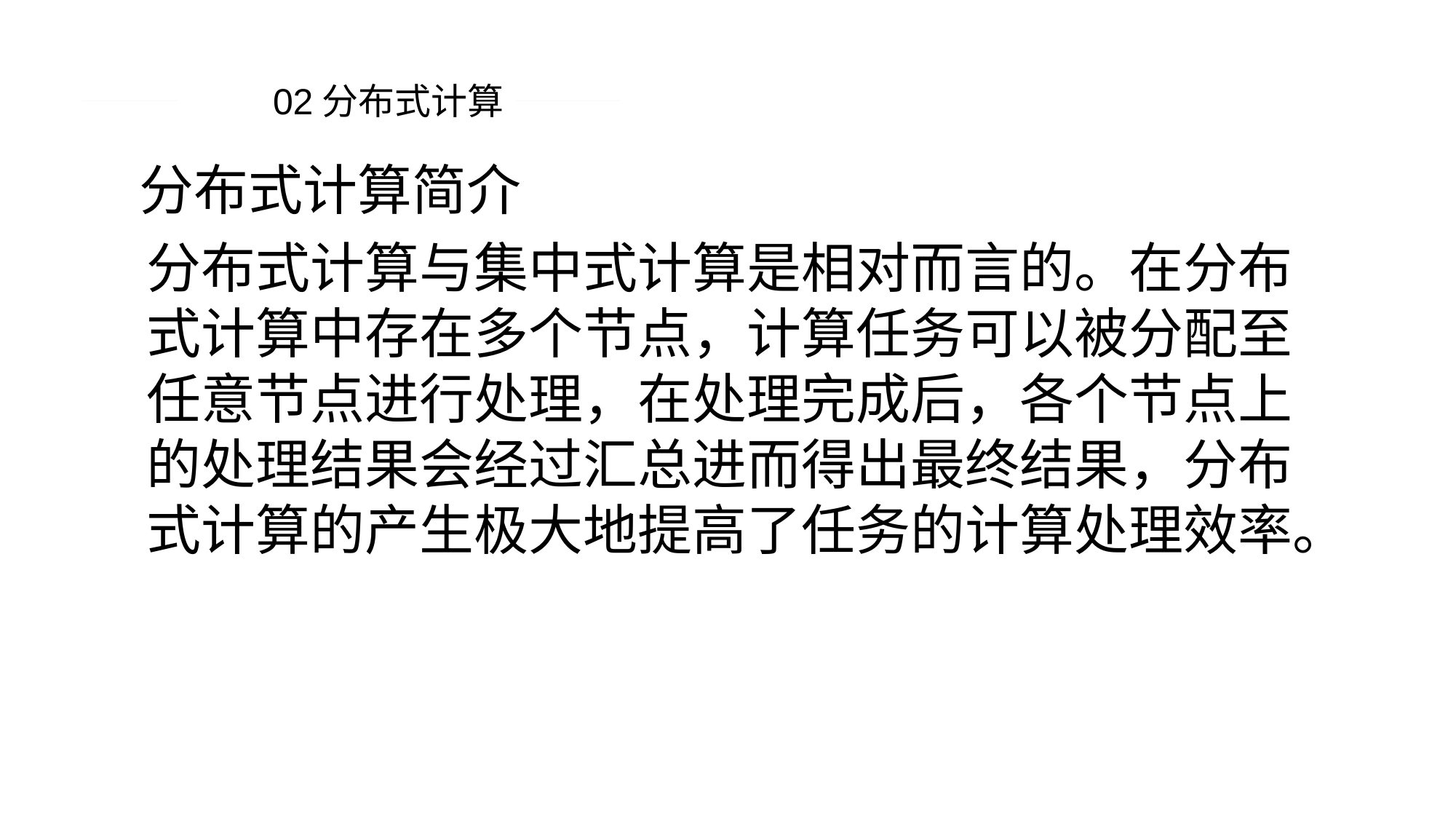

02分布式计算

分布式计算简介
分布式计算与集中式计算是相对而言的。在分布式计算中存在多个节点，计算任务可以被分配至任意节点进行处理，在处理完成后，各个节点上的处理结果会经过汇总进而得出最终结果，分布式计算的产生极大地提高了任务的计算处理效率。
PPT模板 http://www.1ppt.com/moban/